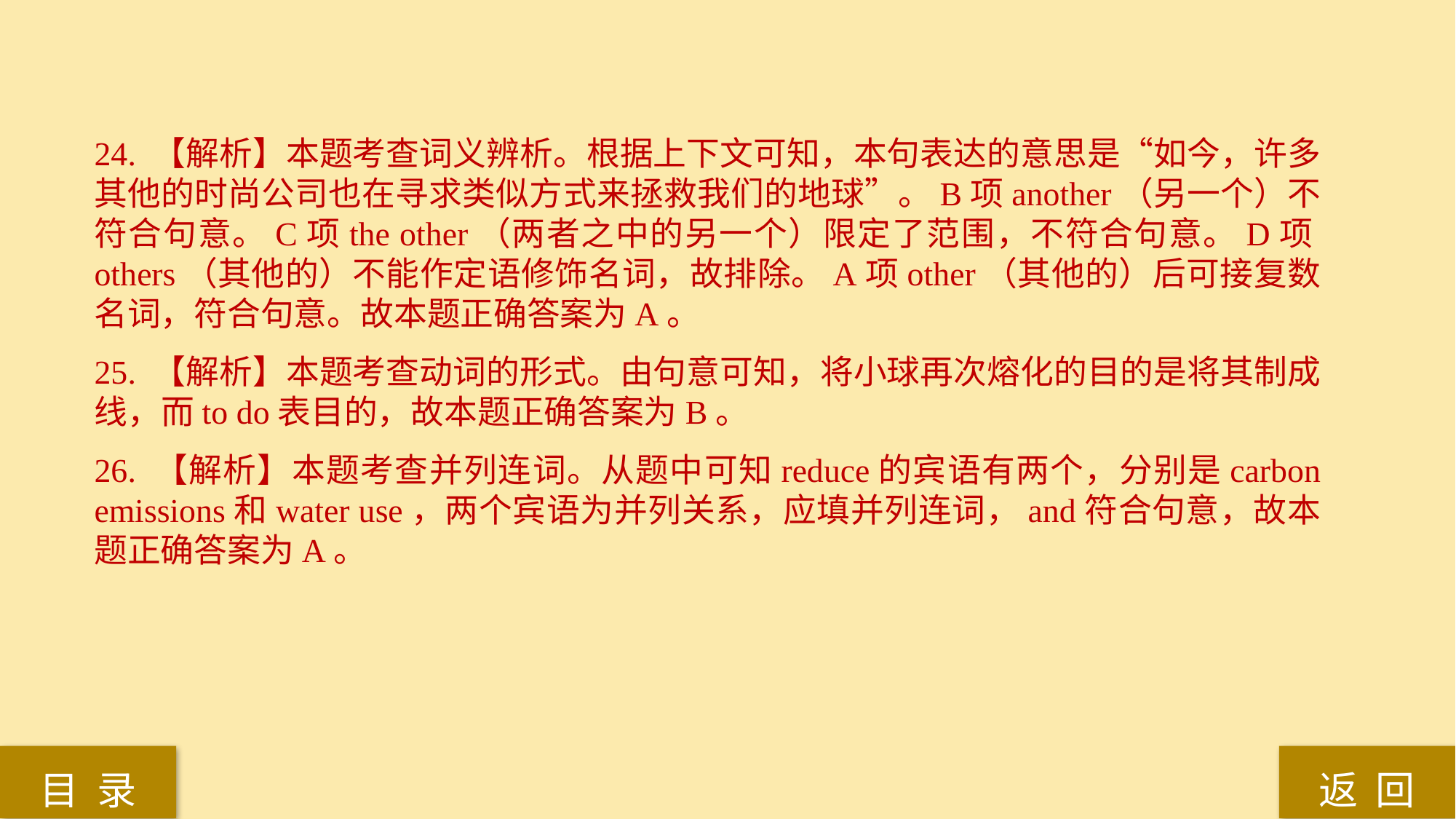

24. 【解析】本题考查词义辨析。根据上下文可知，本句表达的意思是“如今，许多其他的时尚公司也在寻求类似方式来拯救我们的地球”。B项another（另一个）不符合句意。C项the other（两者之中的另一个）限定了范围，不符合句意。D项others（其他的）不能作定语修饰名词，故排除。A项other（其他的）后可接复数名词，符合句意。故本题正确答案为A。
25. 【解析】本题考查动词的形式。由句意可知，将小球再次熔化的目的是将其制成线，而to do表目的，故本题正确答案为B。
26. 【解析】本题考查并列连词。从题中可知reduce的宾语有两个，分别是carbon emissions和water use，两个宾语为并列关系，应填并列连词，and符合句意，故本题正确答案为A。
返  回